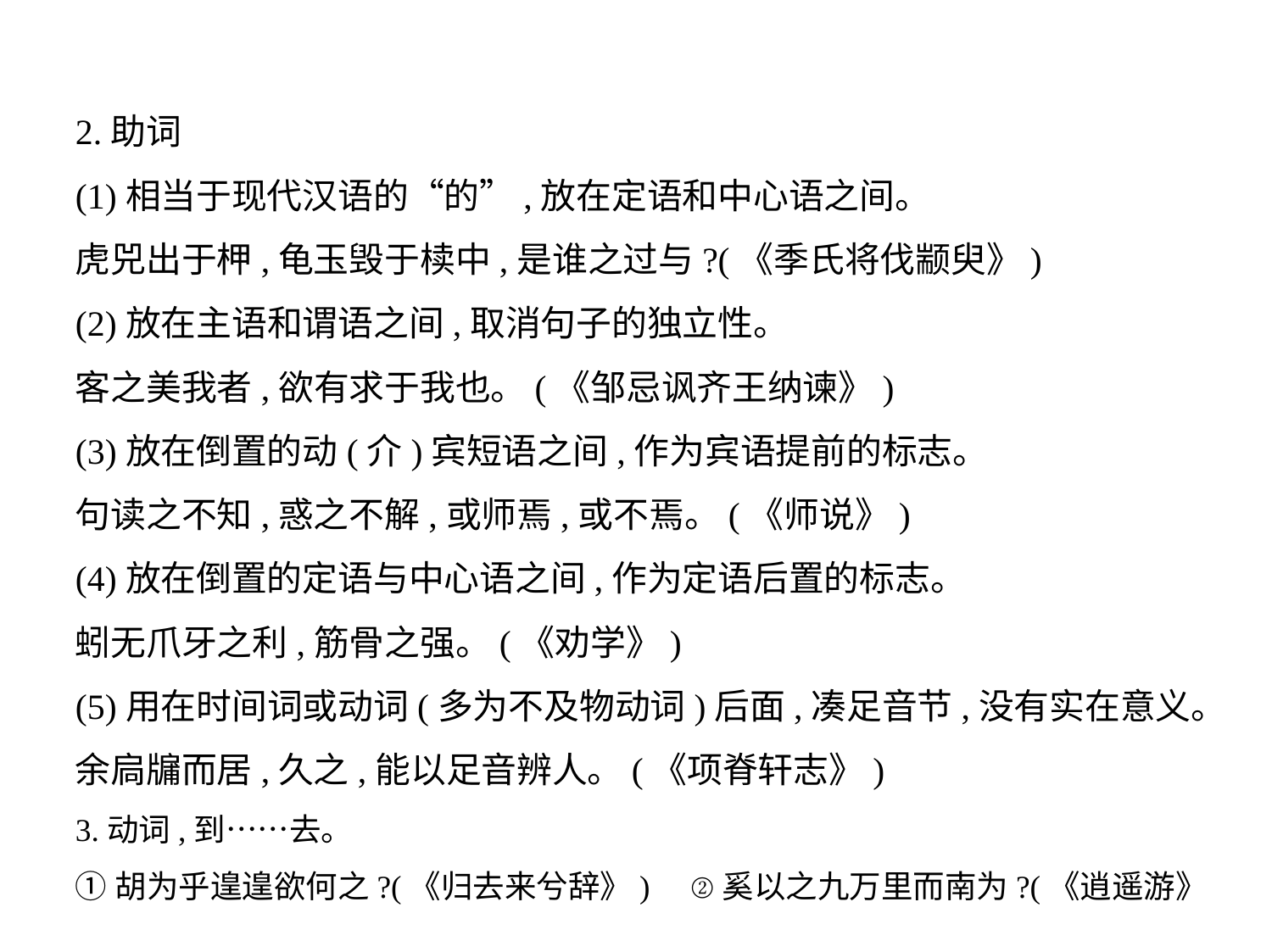

2.助词
(1)相当于现代汉语的“的”,放在定语和中心语之间。
虎兕出于柙,龟玉毁于椟中,是谁之过与?(《季氏将伐颛臾》)
(2)放在主语和谓语之间,取消句子的独立性。
客之美我者,欲有求于我也。(《邹忌讽齐王纳谏》)
(3)放在倒置的动(介)宾短语之间,作为宾语提前的标志。
句读之不知,惑之不解,或师焉,或不焉。(《师说》)
(4)放在倒置的定语与中心语之间,作为定语后置的标志。
蚓无爪牙之利,筋骨之强。(《劝学》)
(5)用在时间词或动词(多为不及物动词)后面,凑足音节,没有实在意义。
余扃牖而居,久之,能以足音辨人。(《项脊轩志》)
3.动词,到……去。
①胡为乎遑遑欲何之?(《归去来兮辞》)     ②奚以之九万里而南为?(《逍遥游》